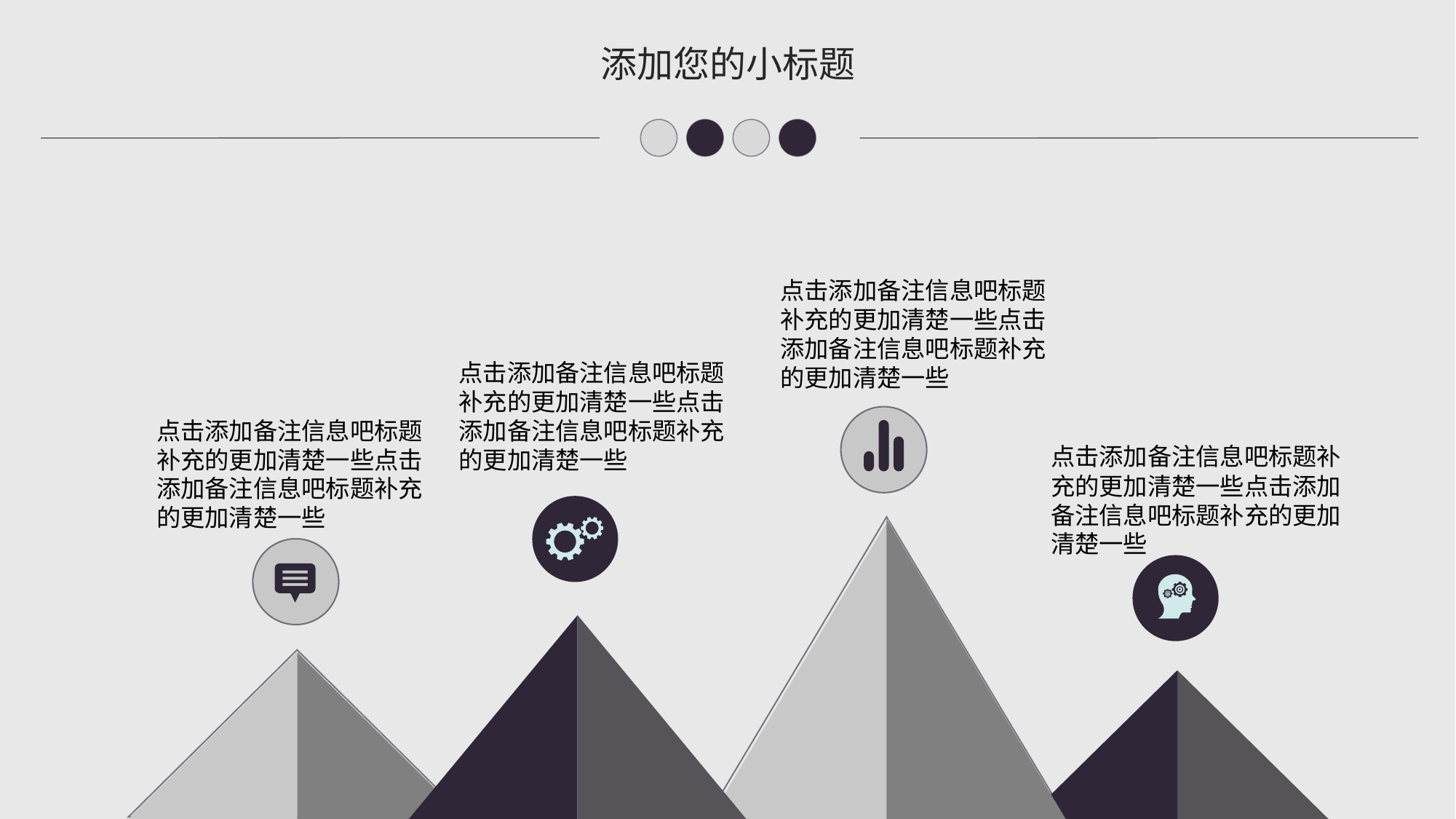

添加您的小标题
点击添加备注信息吧标题补充的更加清楚一些点击添加备注信息吧标题补充的更加清楚一些
点击添加备注信息吧标题补充的更加清楚一些点击添加备注信息吧标题补充的更加清楚一些

点击添加备注信息吧标题补充的更加清楚一些点击添加备注信息吧标题补充的更加清楚一些

点击添加备注信息吧标题补充的更加清楚一些点击添加备注信息吧标题补充的更加清楚一些